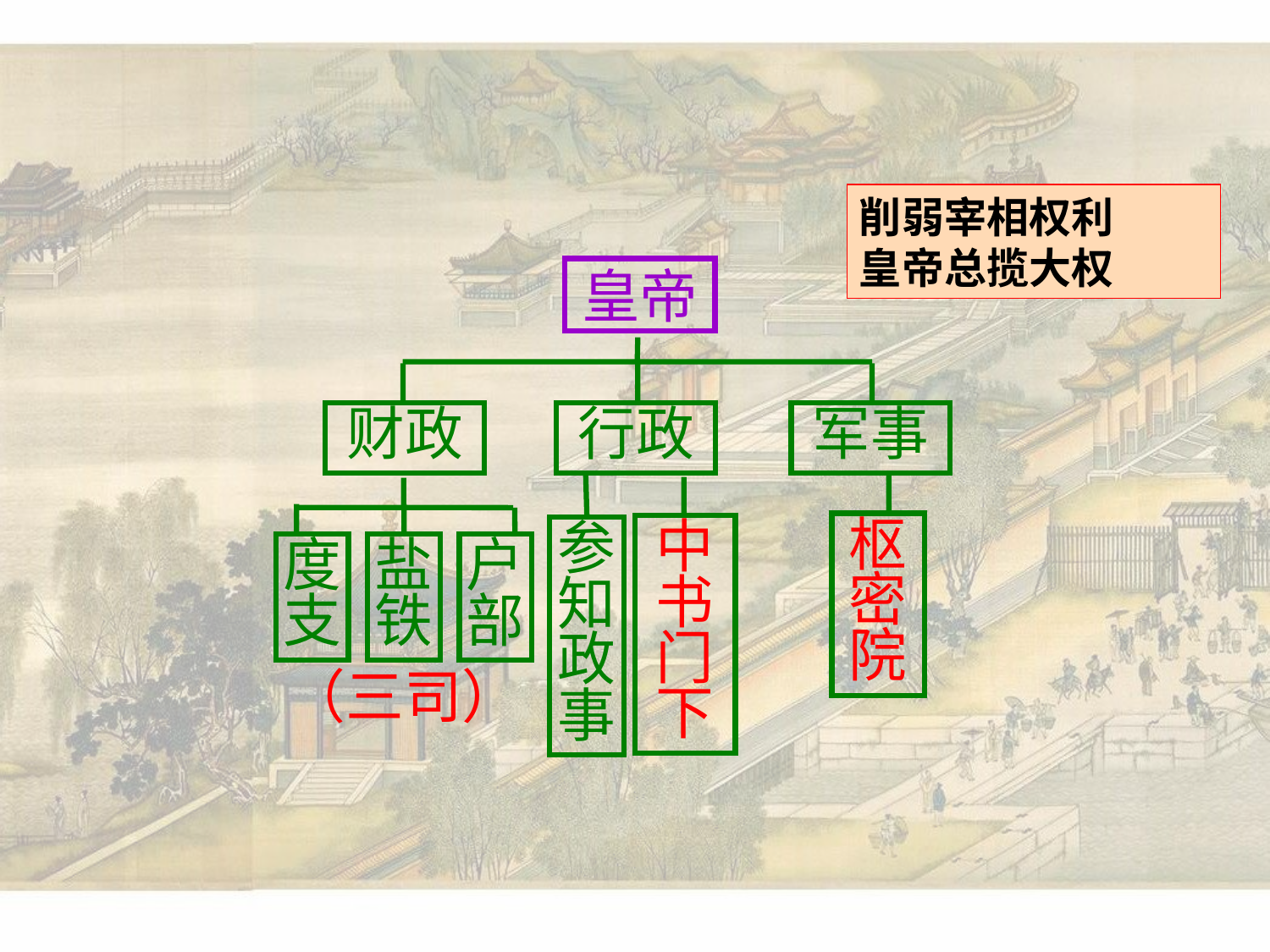

削弱宰相权利
皇帝总揽大权
皇帝

财政
行政
军事

参知
政 事

枢
密
院

中
书
门
下

度
支
盐
铁
户
部

（三司）